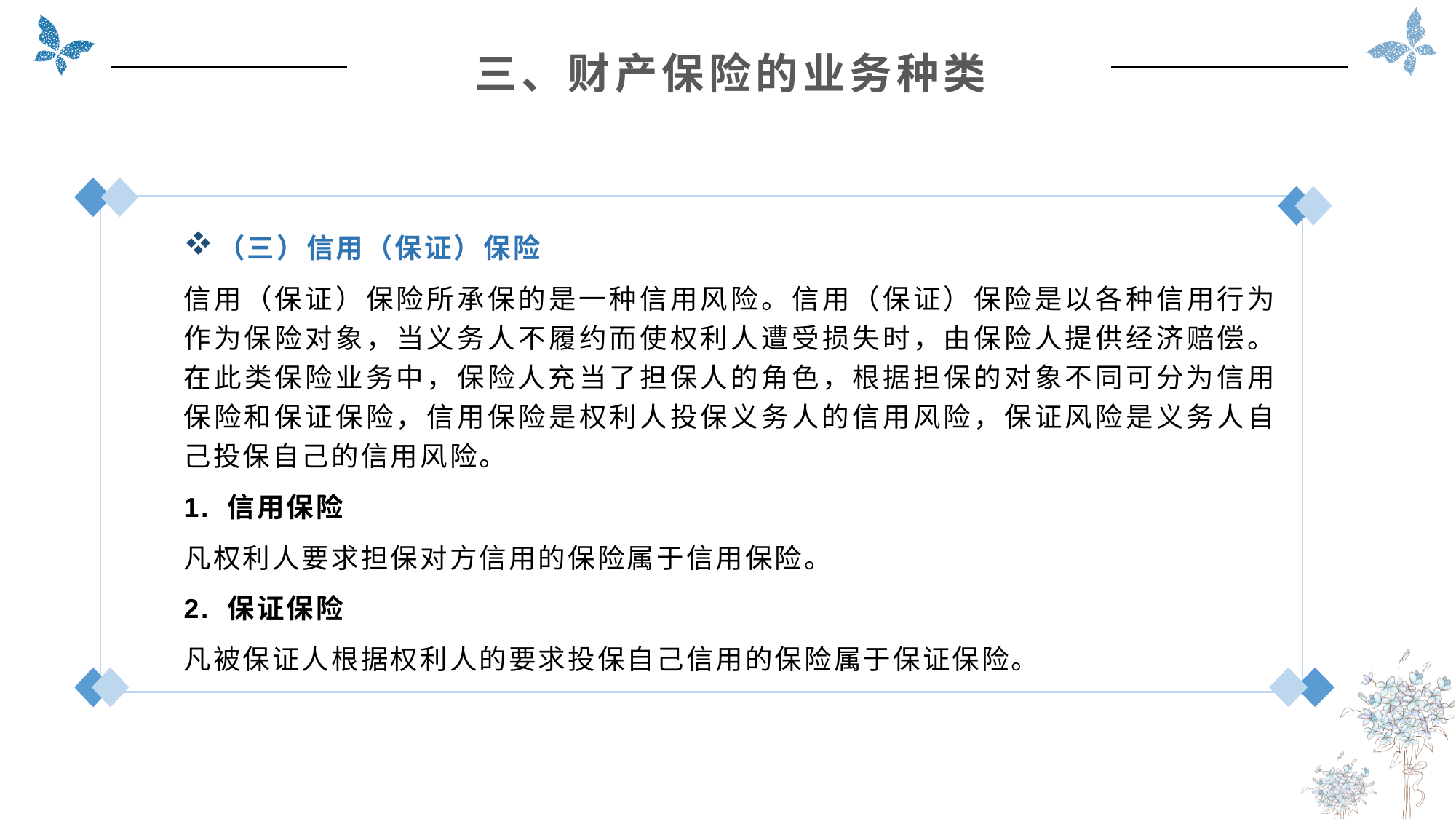

三、财产保险的业务种类

（三）信用（保证）保险
信用（保证）保险所承保的是一种信用风险。信用（保证）保险是以各种信用行为作为保险对象，当义务人不履约而使权利人遭受损失时，由保险人提供经济赔偿。在此类保险业务中，保险人充当了担保人的角色，根据担保的对象不同可分为信用保险和保证保险，信用保险是权利人投保义务人的信用风险，保证风险是义务人自己投保自己的信用风险。
1. 信用保险
凡权利人要求担保对方信用的保险属于信用保险。
2. 保证保险
凡被保证人根据权利人的要求投保自己信用的保险属于保证保险。